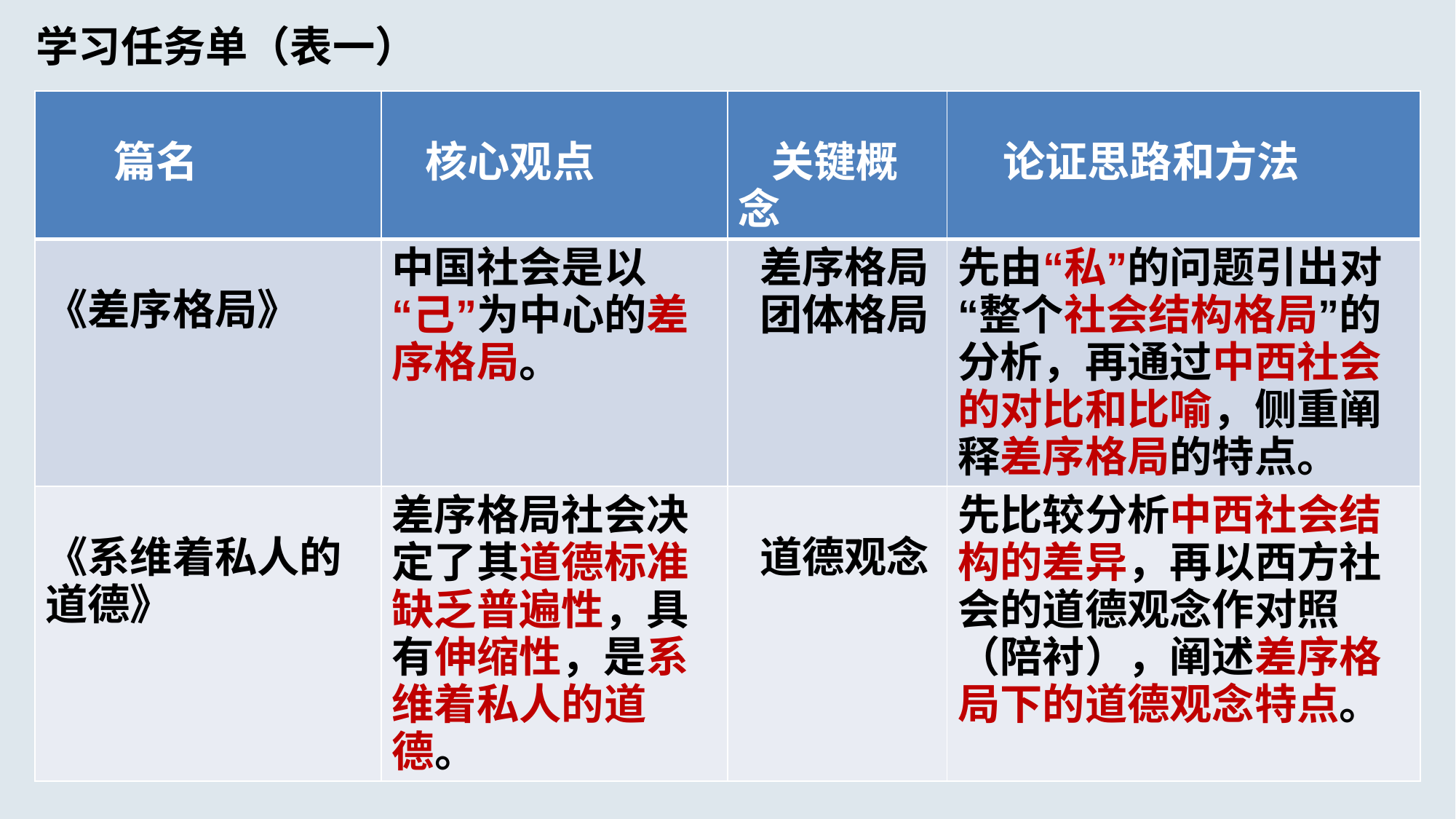

学习任务单（表一）
| 篇名 | 核心观点 | 关键概念 | 论证思路和方法 |
| --- | --- | --- | --- |
| 《差序格局》 | 中国社会是以“己”为中心的差序格局。 | 差序格局 团体格局 | 先由“私”的问题引出对“整个社会结构格局”的分析，再通过中西社会的对比和比喻，侧重阐释差序格局的特点。 |
| 《系维着私人的道德》 | 差序格局社会决定了其道德标准缺乏普遍性，具有伸缩性，是系维着私人的道德。 | 道德观念 | 先比较分析中西社会结构的差异，再以西方社会的道德观念作对照（陪衬），阐述差序格局下的道德观念特点。 |